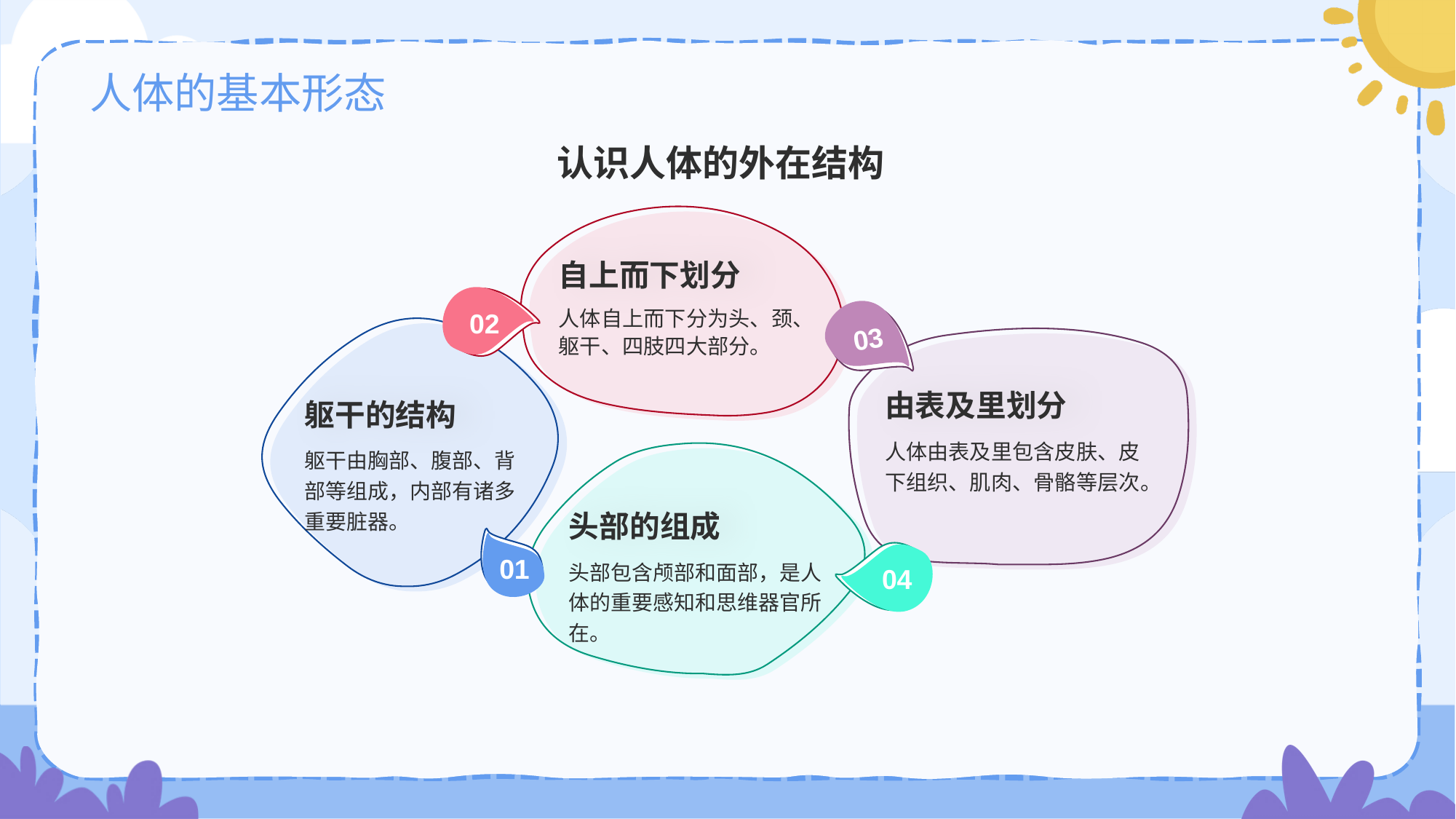

# 人体的基本形态
认识人体的外在结构

自上而下划分
02
人体自上而下分为头、颈、躯干、四肢四大部分。

03
由表及里划分
人体由表及里包含皮肤、皮下组织、肌肉、骨骼等层次。

躯干的结构
躯干由胸部、腹部、背部等组成，内部有诸多重要脏器。
01

头部的组成
04
头部包含颅部和面部，是人体的重要感知和思维器官所在。